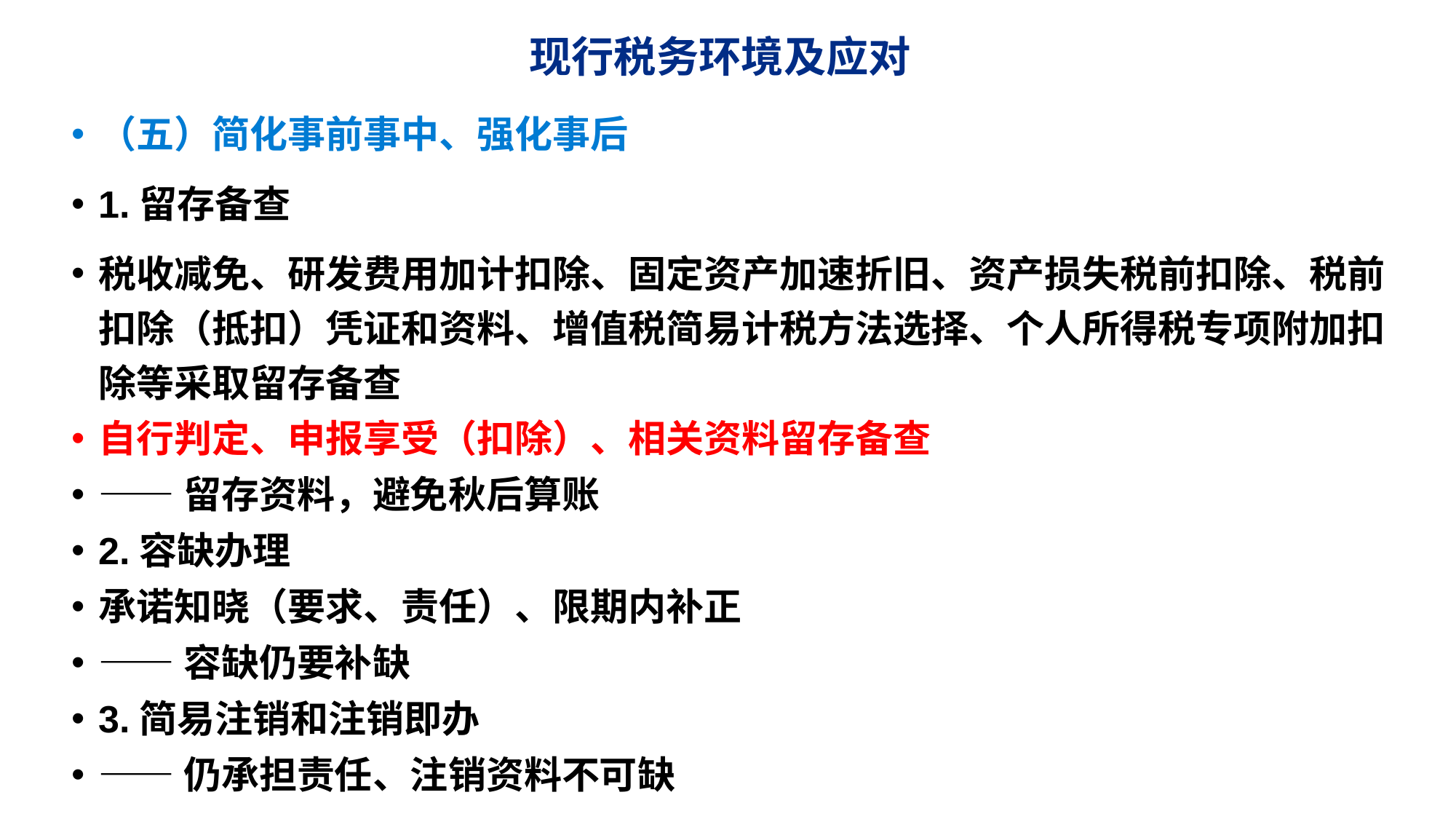

# 现行税务环境及应对
（五）简化事前事中、强化事后
1.留存备查
税收减免、研发费用加计扣除、固定资产加速折旧、资产损失税前扣除、税前扣除（抵扣）凭证和资料、增值税简易计税方法选择、个人所得税专项附加扣除等采取留存备查
自行判定、申报享受（扣除）、相关资料留存备查
——留存资料，避免秋后算账
2.容缺办理
承诺知晓（要求、责任）、限期内补正
——容缺仍要补缺
3.简易注销和注销即办
——仍承担责任、注销资料不可缺